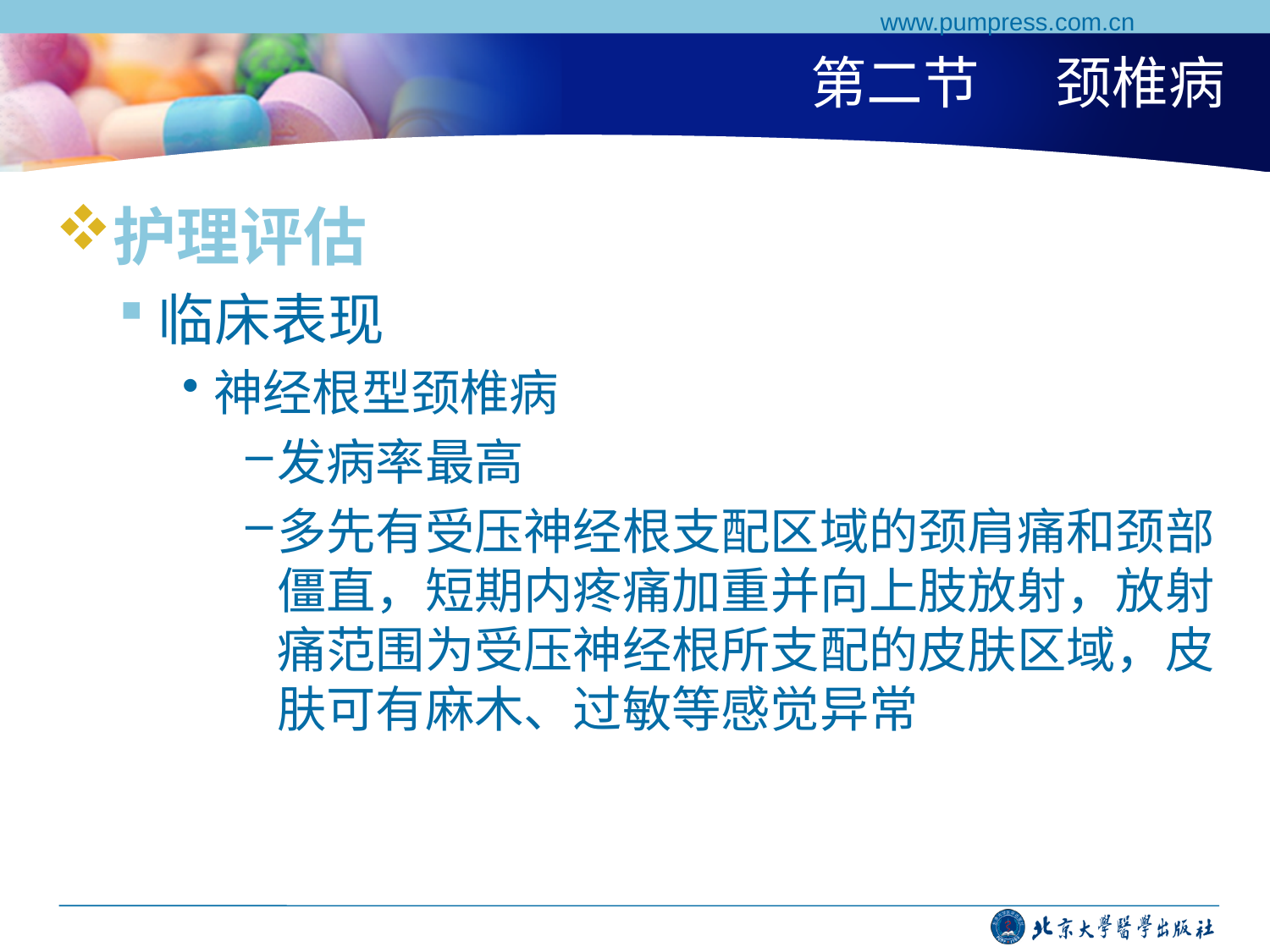

www.pumpress.com.cn
# 第二节      颈椎病
护理评估
临床表现
神经根型颈椎病
发病率最高
多先有受压神经根支配区域的颈肩痛和颈部僵直，短期内疼痛加重并向上肢放射，放射痛范围为受压神经根所支配的皮肤区域，皮肤可有麻木、过敏等感觉异常